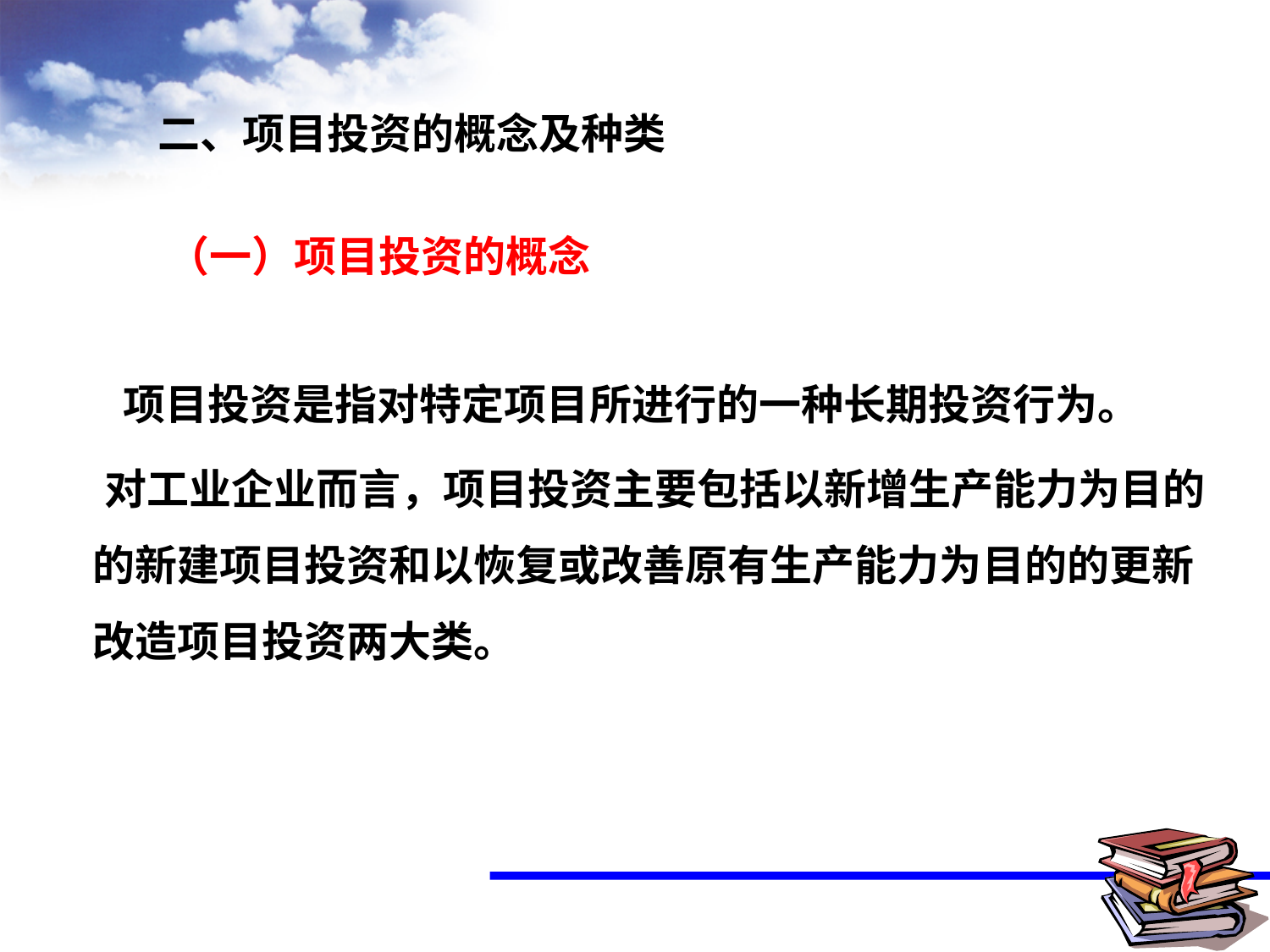

二、项目投资的概念及种类
（一）项目投资的概念
         项目投资是指对特定项目所进行的一种长期投资行为。
       对工业企业而言，项目投资主要包括以新增生产能力为目的的新建项目投资和以恢复或改善原有生产能力为目的的更新改造项目投资两大类。